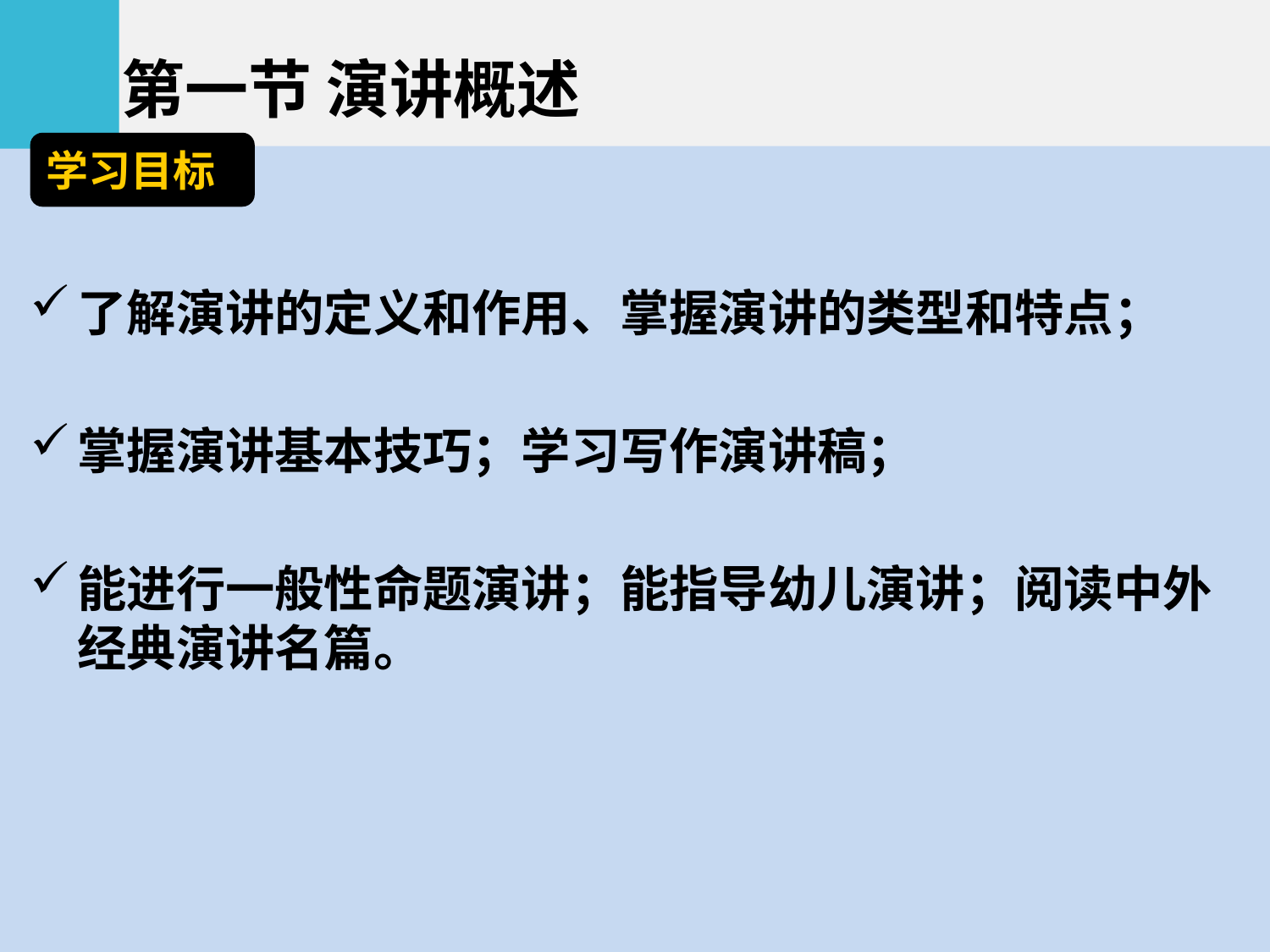

第一节 演讲概述

学习目标

了解演讲的定义和作用、掌握演讲的类型和特点；

掌握演讲基本技巧；学习写作演讲稿；

能进行一般性命题演讲；能指导幼儿演讲；阅读中外经典演讲名篇。